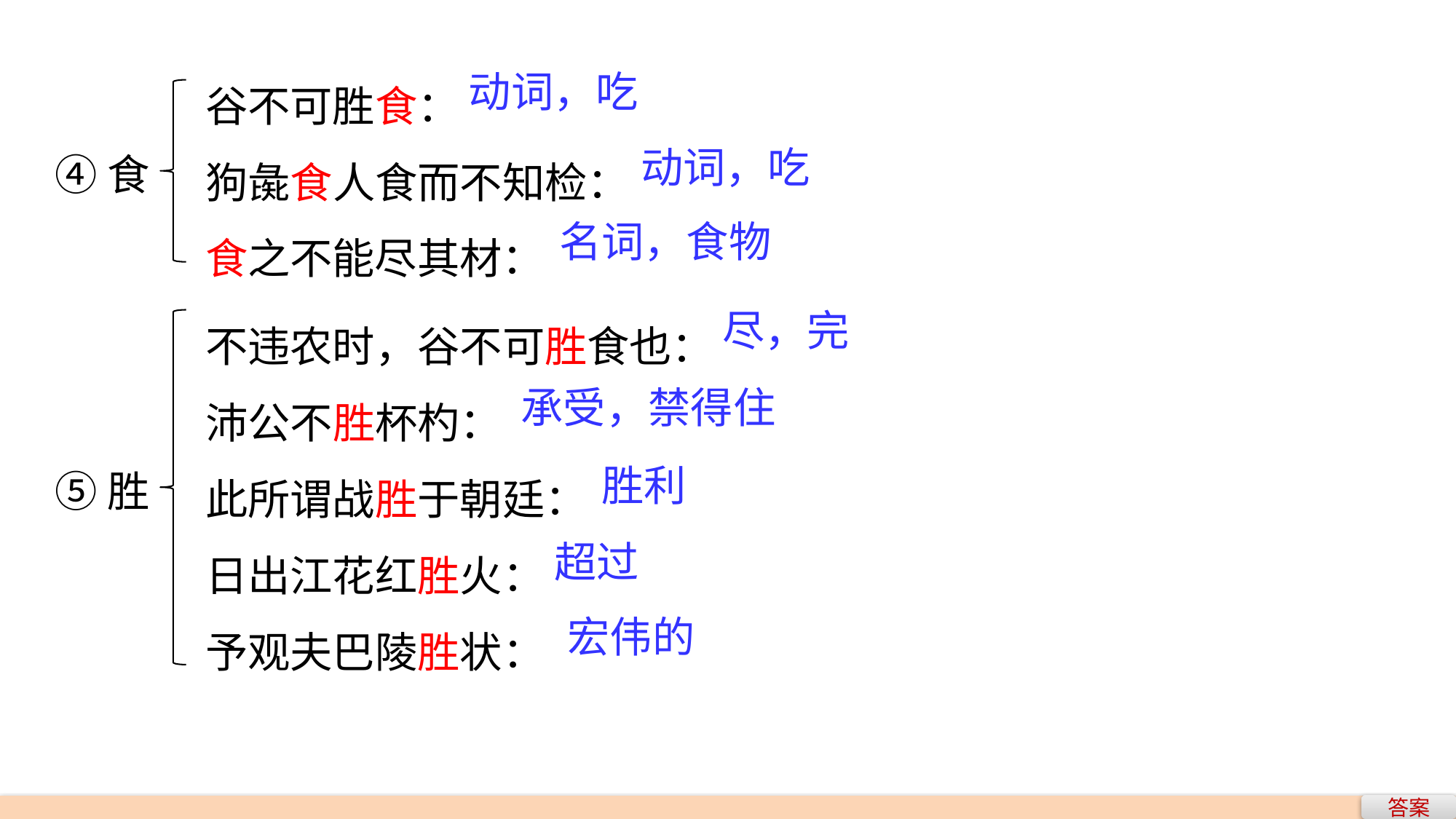

谷不可胜食：
狗彘食人食而不知检：
食之不能尽其材：
动词，吃

动词，吃
④食
名词，食物
不违农时，谷不可胜食也：
沛公不胜杯杓：
此所谓战胜于朝廷：
日出江花红胜火：
予观夫巴陵胜状：
尽，完

承受，禁得住
胜利
⑤胜
超过
宏伟的
答案